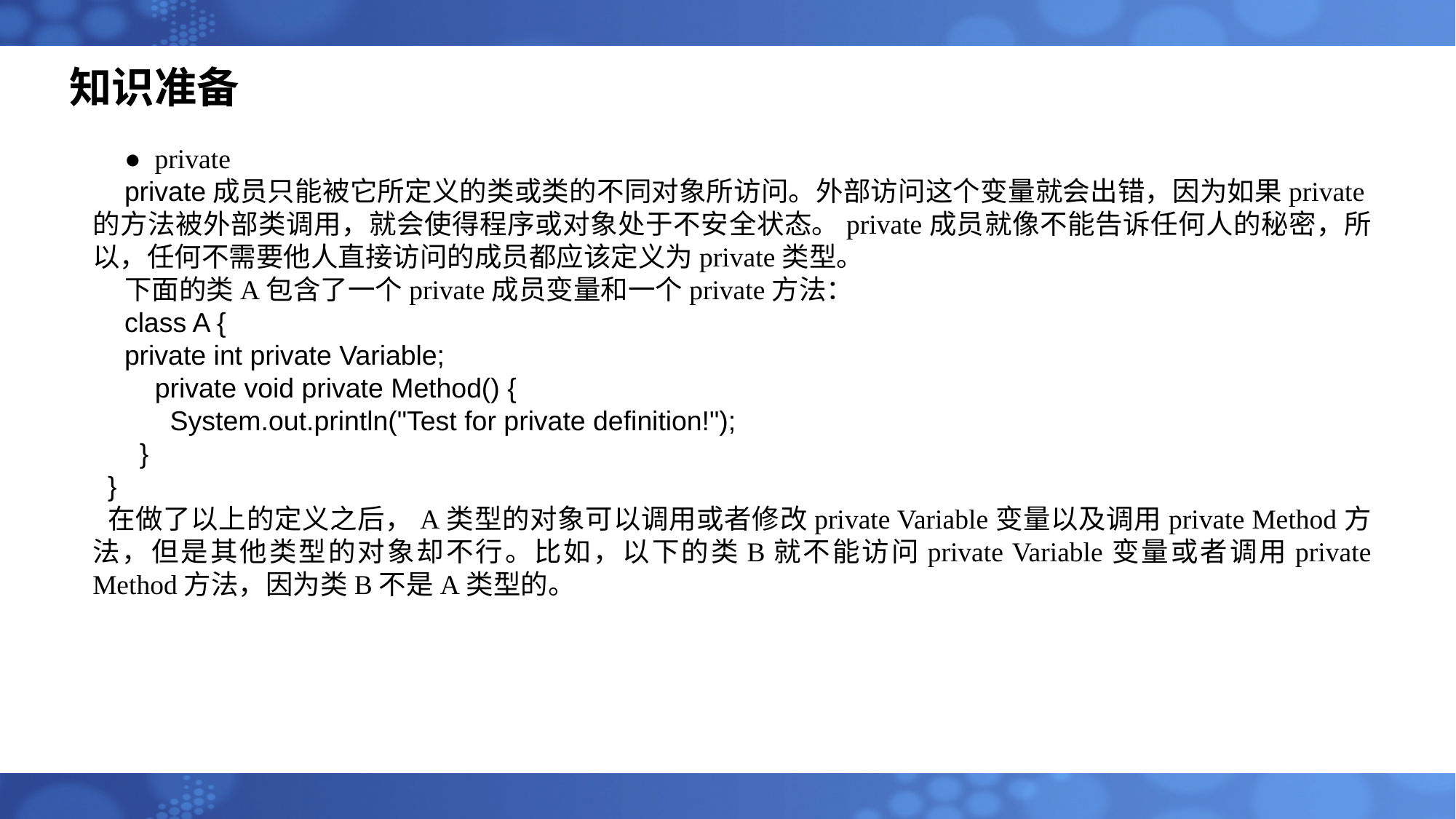

# 知识准备
●  private
private成员只能被它所定义的类或类的不同对象所访问。外部访问这个变量就会出错，因为如果private的方法被外部类调用，就会使得程序或对象处于不安全状态。private成员就像不能告诉任何人的秘密，所以，任何不需要他人直接访问的成员都应该定义为private类型。
下面的类A包含了一个private成员变量和一个private方法：
class A {
private int private Variable;
    private void private Method() {
    System.out.println("Test for private definition!");
}
}
在做了以上的定义之后，A类型的对象可以调用或者修改private Variable变量以及调用private Method方法，但是其他类型的对象却不行。比如，以下的类B就不能访问private Variable变量或者调用private Method方法，因为类B不是A类型的。